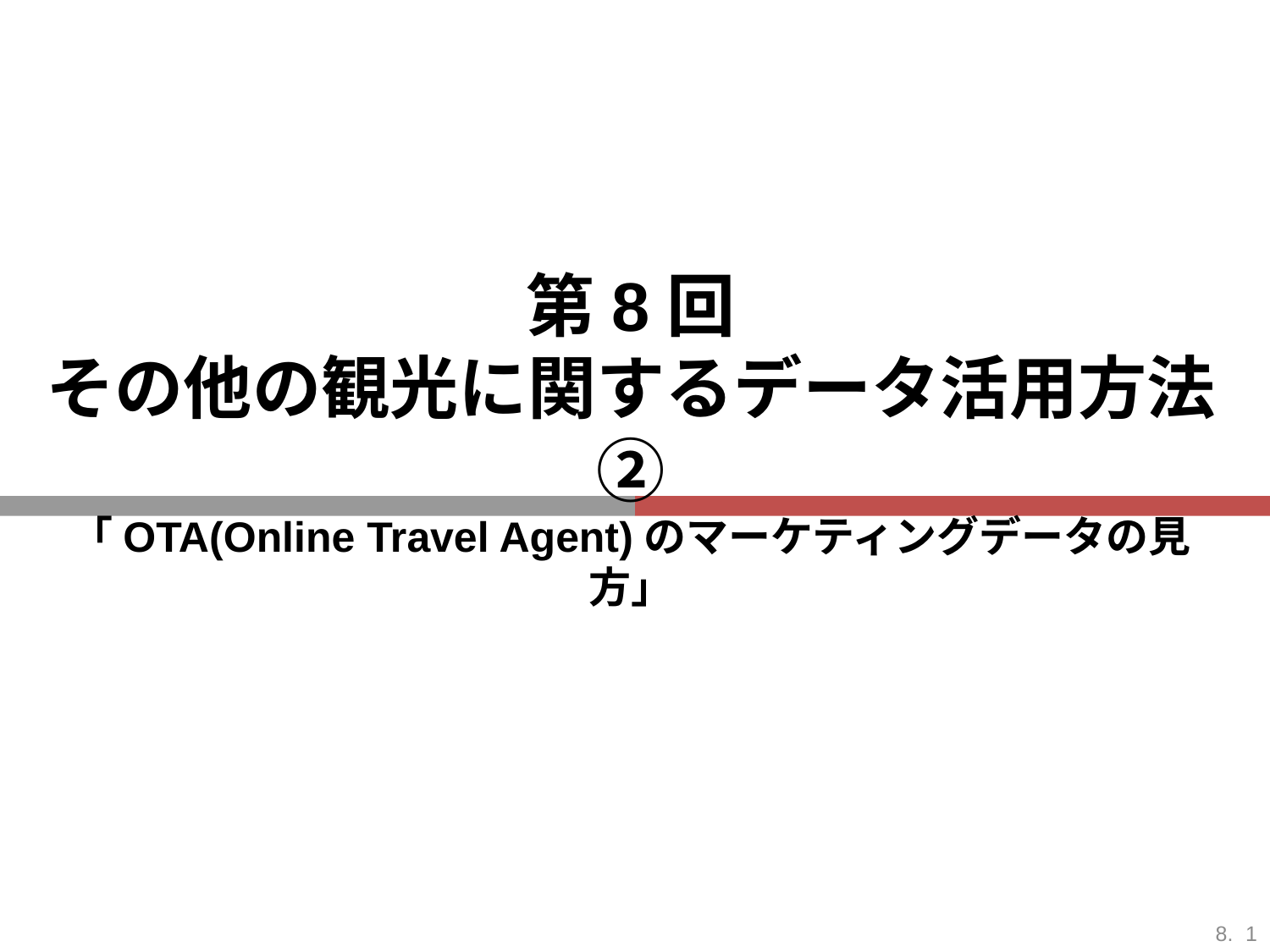

第8回
その他の観光に関するデータ活用方法②
「OTA(Online Travel Agent)のマーケティングデータの見方」

1